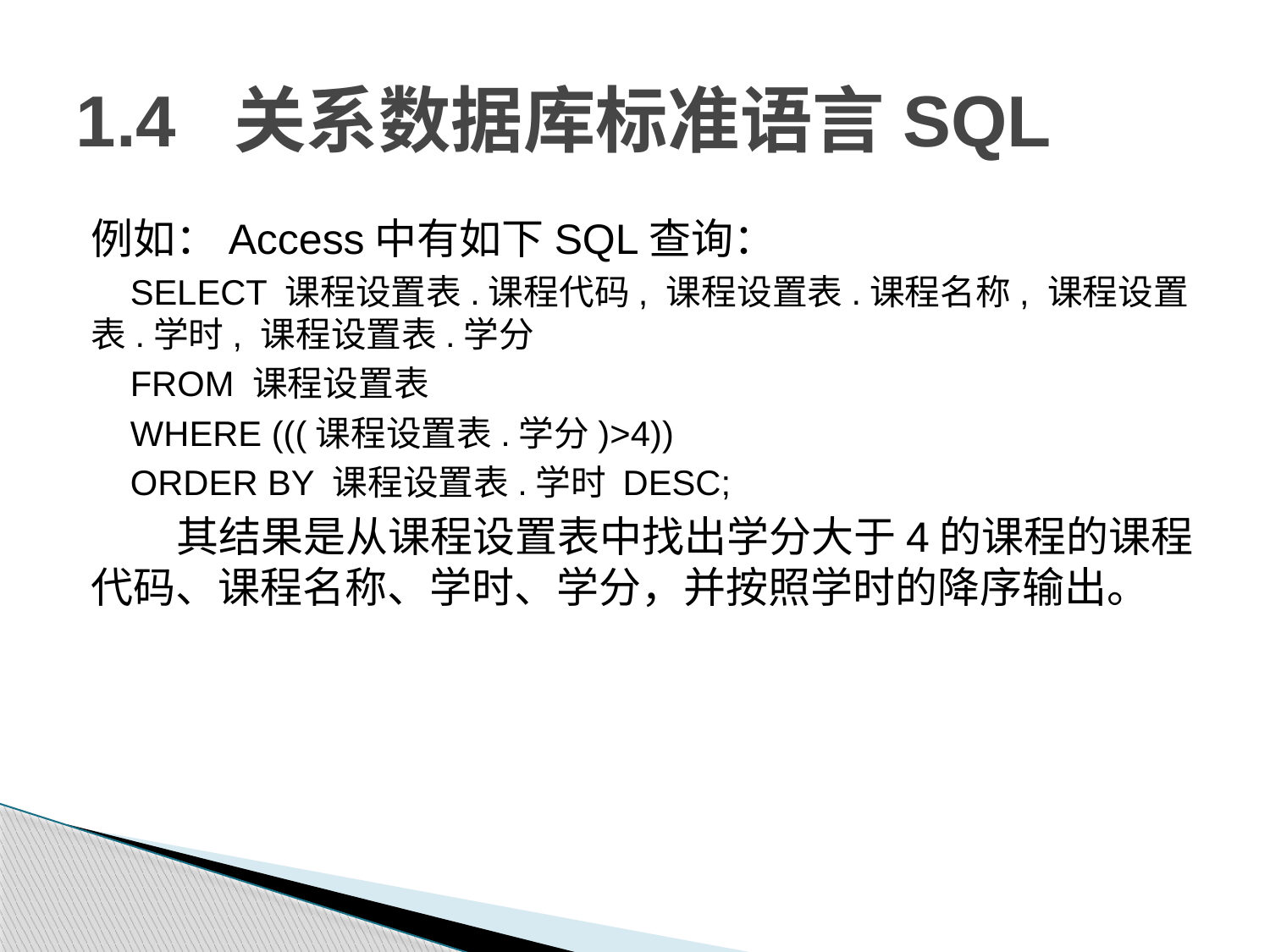

# 1.4  关系数据库标准语言SQL
例如：Access中有如下SQL查询：
    SELECT 课程设置表.课程代码, 课程设置表.课程名称, 课程设置表.学时, 课程设置表.学分
    FROM 课程设置表
    WHERE (((课程设置表.学分)>4))
    ORDER BY 课程设置表.学时 DESC;
其结果是从课程设置表中找出学分大于4的课程的课程代码、课程名称、学时、学分，并按照学时的降序输出。